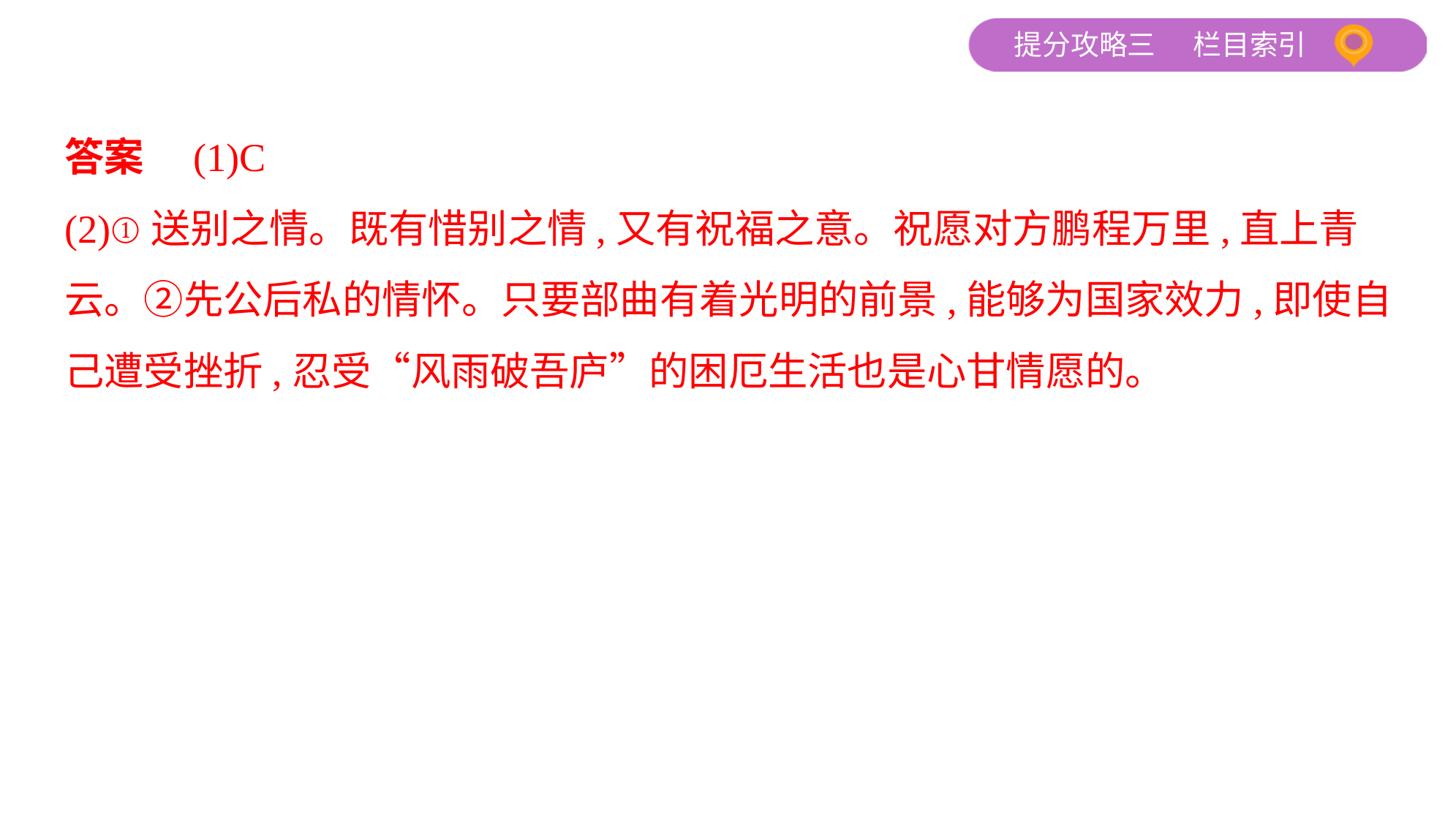

答案　(1)C
(2)①送别之情。既有惜别之情,又有祝福之意。祝愿对方鹏程万里,直上青
云。②先公后私的情怀。只要部曲有着光明的前景,能够为国家效力,即使自
己遭受挫折,忍受“风雨破吾庐”的困厄生活也是心甘情愿的。